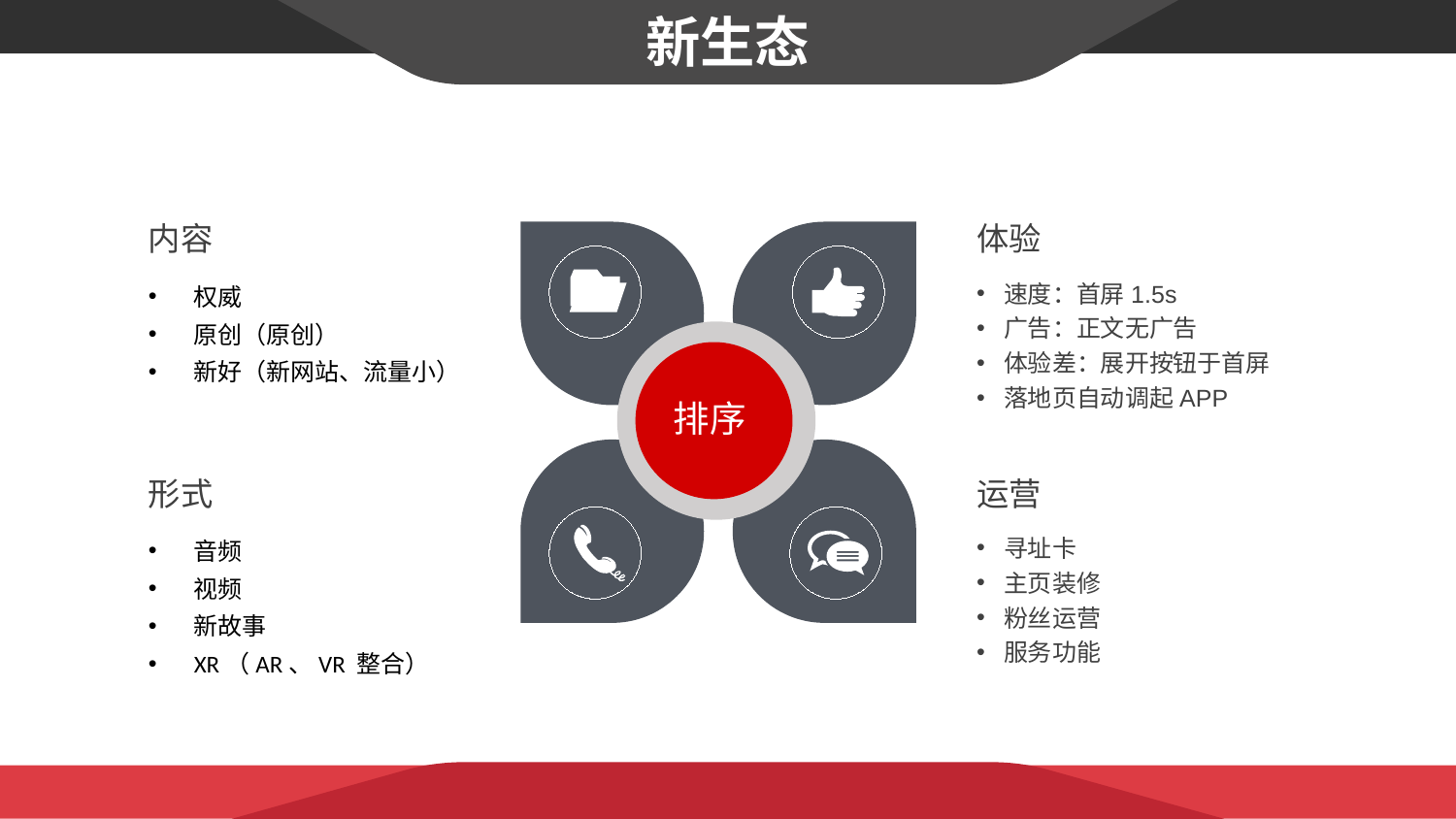

新生态

内容
体验

权威
原创（原创）
新好（新网站、流量小）
速度：首屏1.5s
广告：正文无广告
体验差：展开按钮于首屏
落地页自动调起APP
排序
形式
运营

音频
视频
新故事
XR（AR、VR 整合）
寻址卡
主页装修
粉丝运营
服务功能